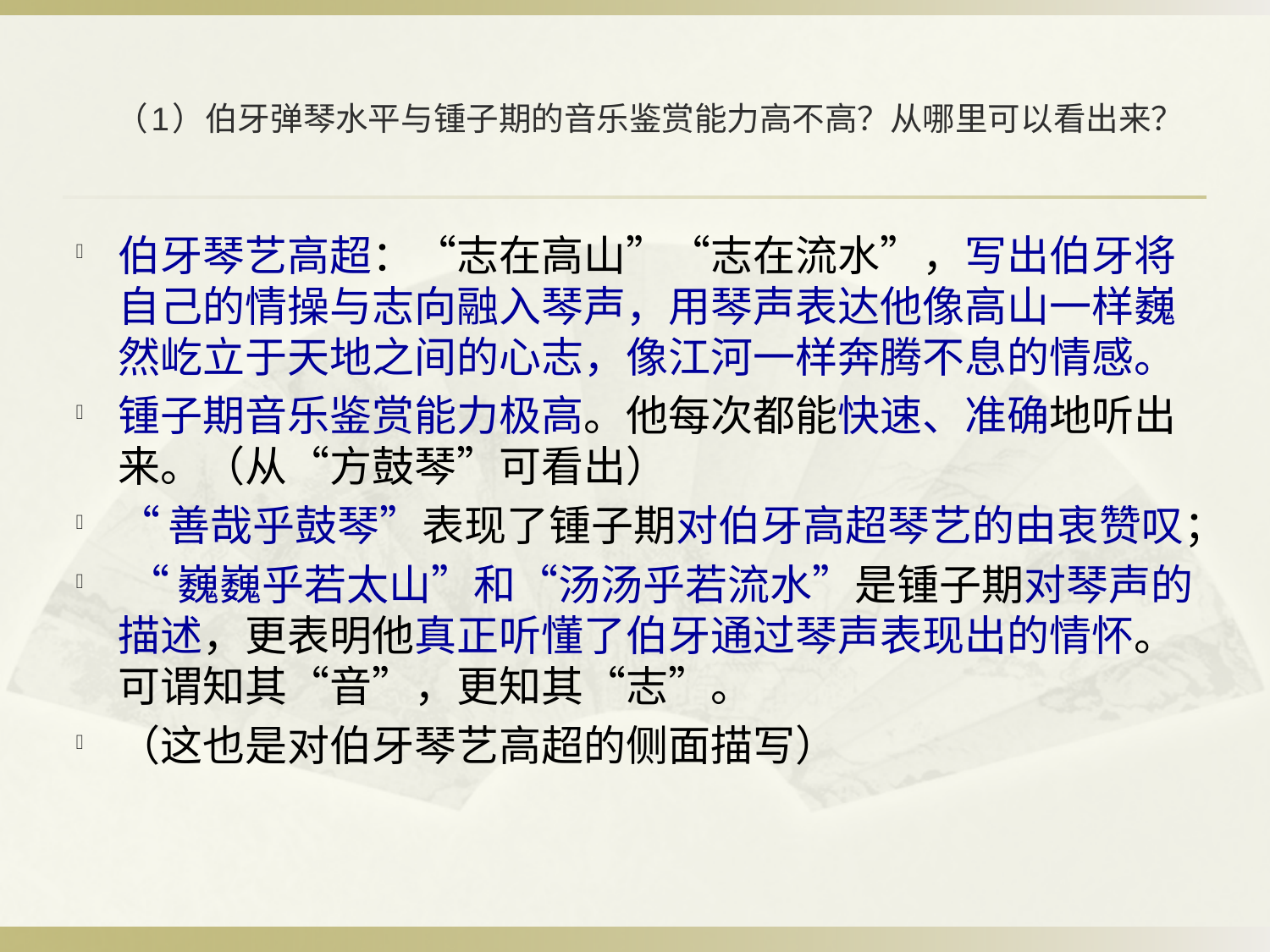

# （1）伯牙弹琴水平与锺子期的音乐鉴赏能力高不高？从哪里可以看出来？
伯牙琴艺高超：“志在高山”“志在流水”，写出伯牙将自己的情操与志向融入琴声，用琴声表达他像高山一样巍然屹立于天地之间的心志，像江河一样奔腾不息的情感。
锺子期音乐鉴赏能力极高。他每次都能快速、准确地听出来。（从“方鼓琴”可看出）
“善哉乎鼓琴”表现了锺子期对伯牙高超琴艺的由衷赞叹；
 “巍巍乎若太山”和“汤汤乎若流水”是锺子期对琴声的描述，更表明他真正听懂了伯牙通过琴声表现出的情怀。可谓知其“音”，更知其“志”。
（这也是对伯牙琴艺高超的侧面描写）